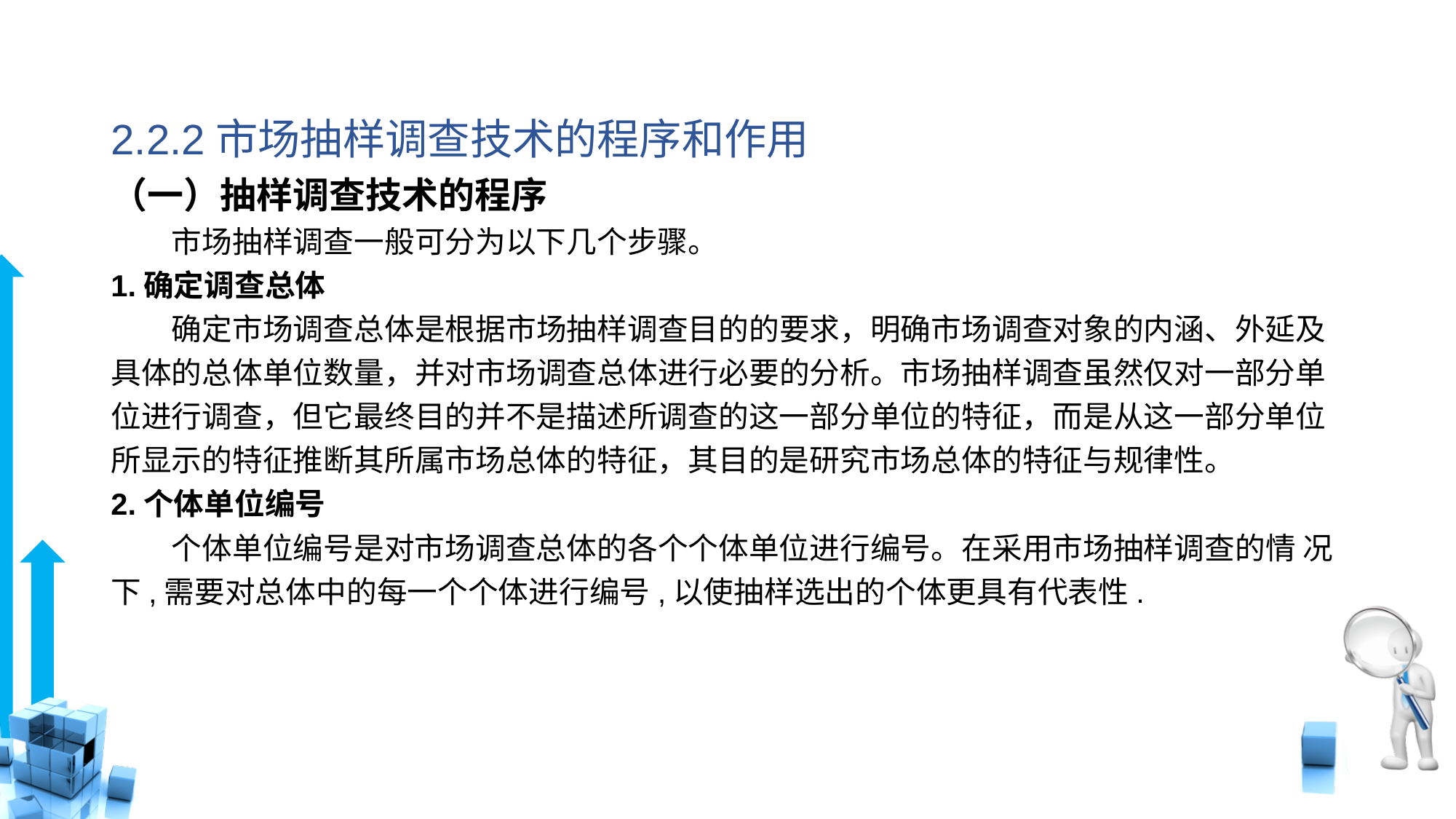

# 2.2.2市场抽样调查技术的程序和作用
（一）抽样调查技术的程序
　　市场抽样调查一般可分为以下几个步骤。
1.确定调查总体
　　确定市场调查总体是根据市场抽样调查目的的要求，明确市场调查对象的内涵、外延及具体的总体单位数量，并对市场调查总体进行必要的分析。市场抽样调查虽然仅对一部分单位进行调查，但它最终目的并不是描述所调查的这一部分单位的特征，而是从这一部分单位所显示的特征推断其所属市场总体的特征，其目的是研究市场总体的特征与规律性。
2.个体单位编号
　　个体单位编号是对市场调查总体的各个个体单位进行编号。在采用市场抽样调查的情 况下,需要对总体中的每一个个体进行编号,以使抽样选出的个体更具有代表性.